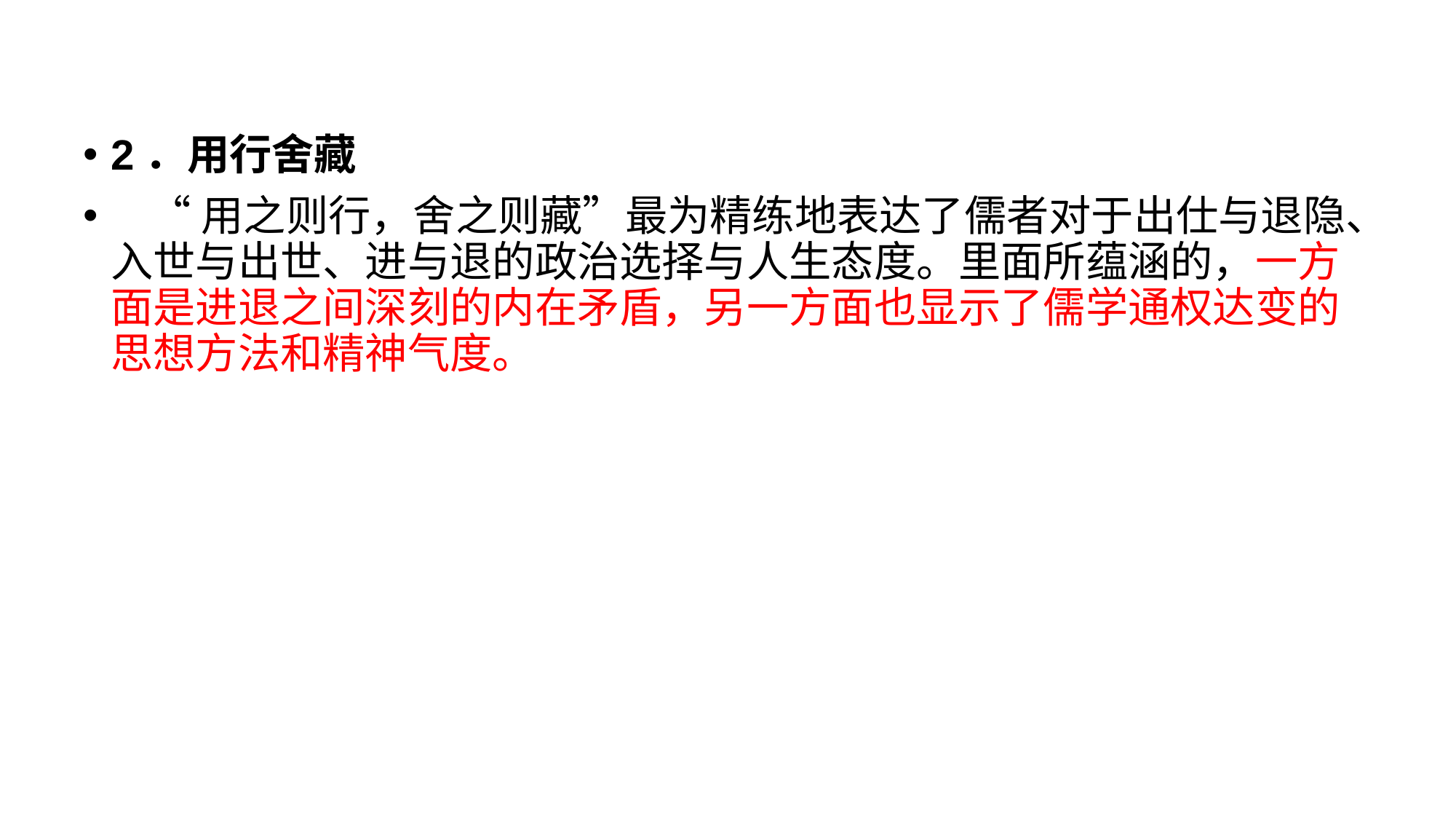

#
2．用行舍藏
    “用之则行，舍之则藏”最为精练地表达了儒者对于出仕与退隐、入世与出世、进与退的政治选择与人生态度。里面所蕴涵的，一方面是进退之间深刻的内在矛盾，另一方面也显示了儒学通权达变的思想方法和精神气度。